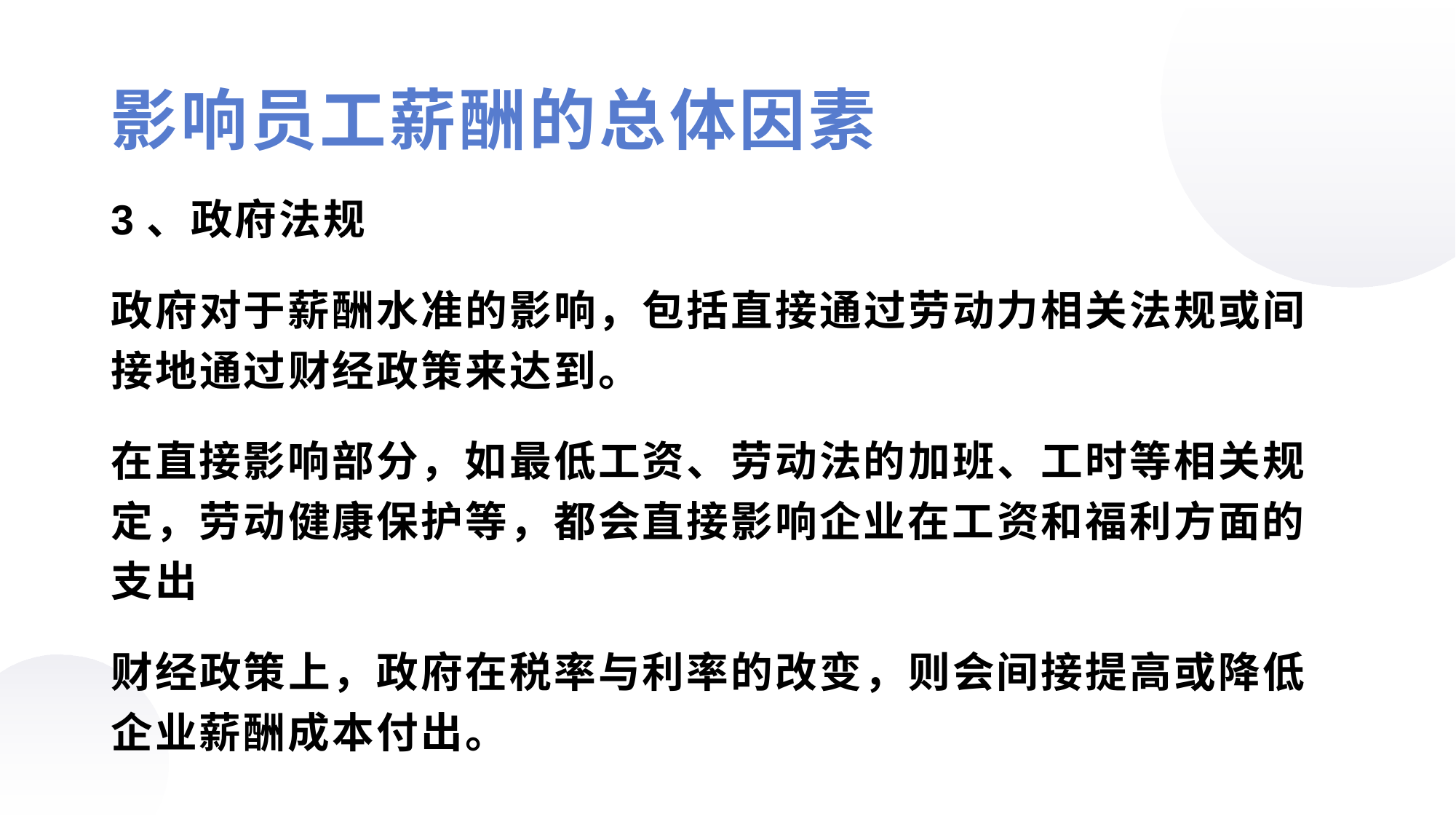

影响员工薪酬的总体因素
3、政府法规
政府对于薪酬水准的影响，包括直接通过劳动力相关法规或间接地通过财经政策来达到。
在直接影响部分，如最低工资、劳动法的加班、工时等相关规定，劳动健康保护等，都会直接影响企业在工资和福利方面的支出
财经政策上，政府在税率与利率的改变，则会间接提高或降低企业薪酬成本付出。